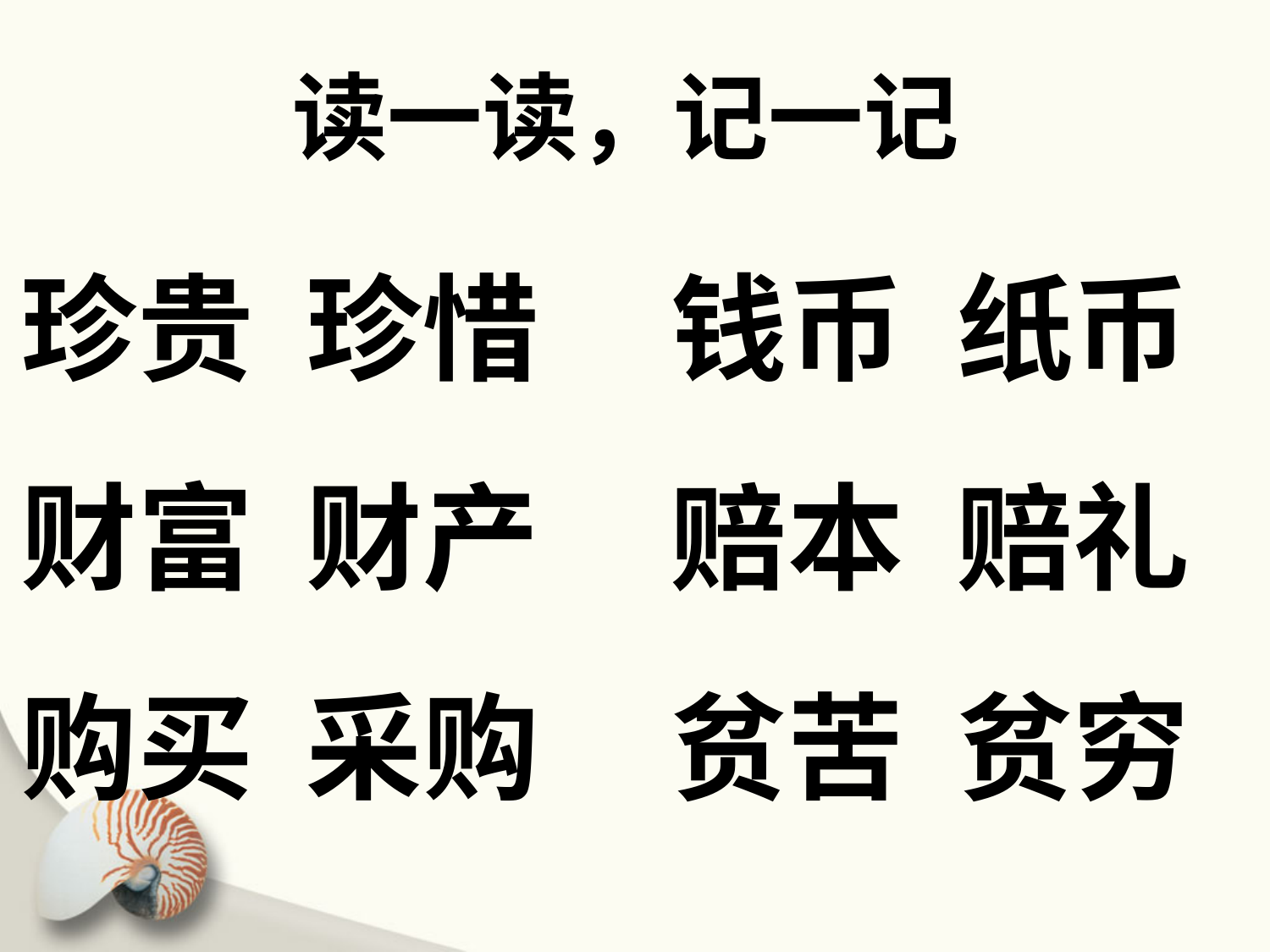

读一读，记一记
珍贵  珍惜     钱币  纸币
财富  财产     赔本  赔礼
购买  采购     贫苦  贫穷